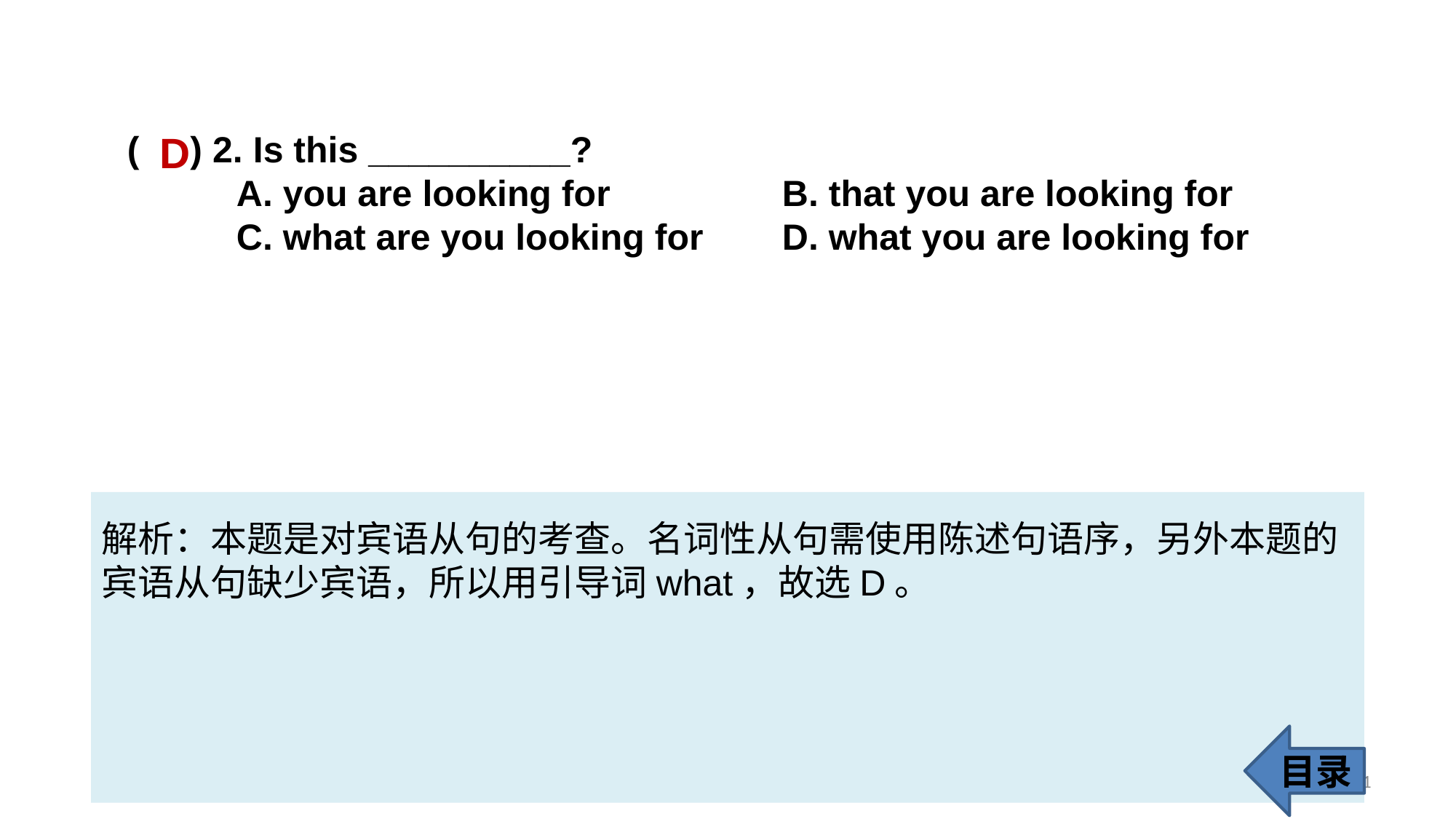

D
(     ) 2. Is this __________?
	A. you are looking for 		B. that you are looking for
	C. what are you looking for 	D. what you are looking for

解析：本题是对宾语从句的考查。名词性从句需使用陈述句语序，另外本题的
宾语从句缺少宾语，所以用引导词what，故选D。
目录
61